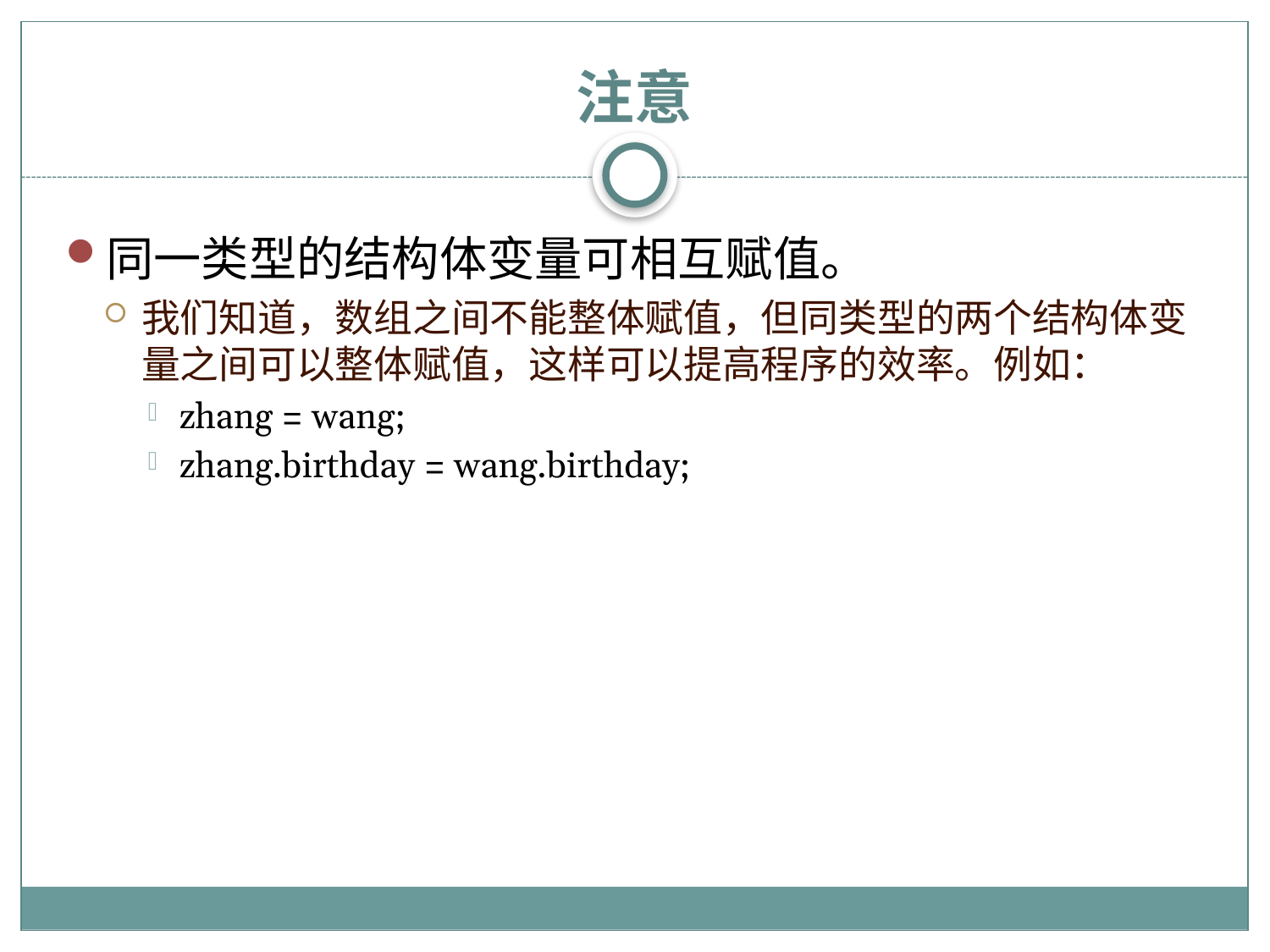

# 注意
同一类型的结构体变量可相互赋值。
我们知道，数组之间不能整体赋值，但同类型的两个结构体变量之间可以整体赋值，这样可以提高程序的效率。例如：
zhang = wang;
zhang.birthday = wang.birthday;